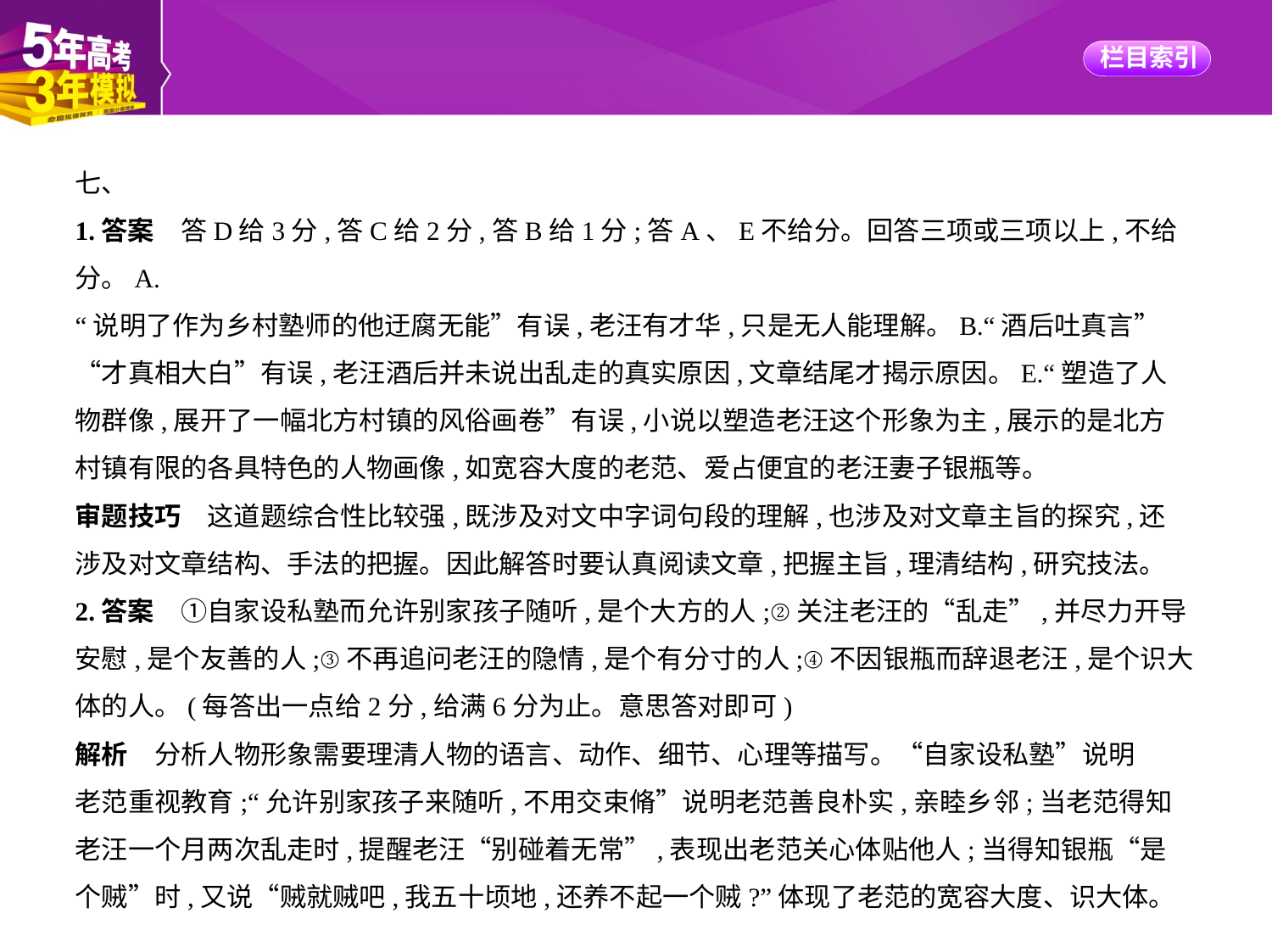

七、
1.答案　答D给3分,答C给2分,答B给1分;答A、E不给分。回答三项或三项以上,不给分。A.
“说明了作为乡村塾师的他迂腐无能”有误,老汪有才华,只是无人能理解。B.“酒后吐真言”
“才真相大白”有误,老汪酒后并未说出乱走的真实原因,文章结尾才揭示原因。E.“塑造了人
物群像,展开了一幅北方村镇的风俗画卷”有误,小说以塑造老汪这个形象为主,展示的是北方
村镇有限的各具特色的人物画像,如宽容大度的老范、爱占便宜的老汪妻子银瓶等。
审题技巧　这道题综合性比较强,既涉及对文中字词句段的理解,也涉及对文章主旨的探究,还
涉及对文章结构、手法的把握。因此解答时要认真阅读文章,把握主旨,理清结构,研究技法。
2.答案　①自家设私塾而允许别家孩子随听,是个大方的人;②关注老汪的“乱走”,并尽力开导
安慰,是个友善的人;③不再追问老汪的隐情,是个有分寸的人;④不因银瓶而辞退老汪,是个识大
体的人。(每答出一点给2分,给满6分为止。意思答对即可)
解析　分析人物形象需要理清人物的语言、动作、细节、心理等描写。“自家设私塾”说明
老范重视教育;“允许别家孩子来随听,不用交束脩”说明老范善良朴实,亲睦乡邻;当老范得知
老汪一个月两次乱走时,提醒老汪“别碰着无常”,表现出老范关心体贴他人;当得知银瓶“是
个贼”时,又说“贼就贼吧,我五十顷地,还养不起一个贼?”体现了老范的宽容大度、识大体。